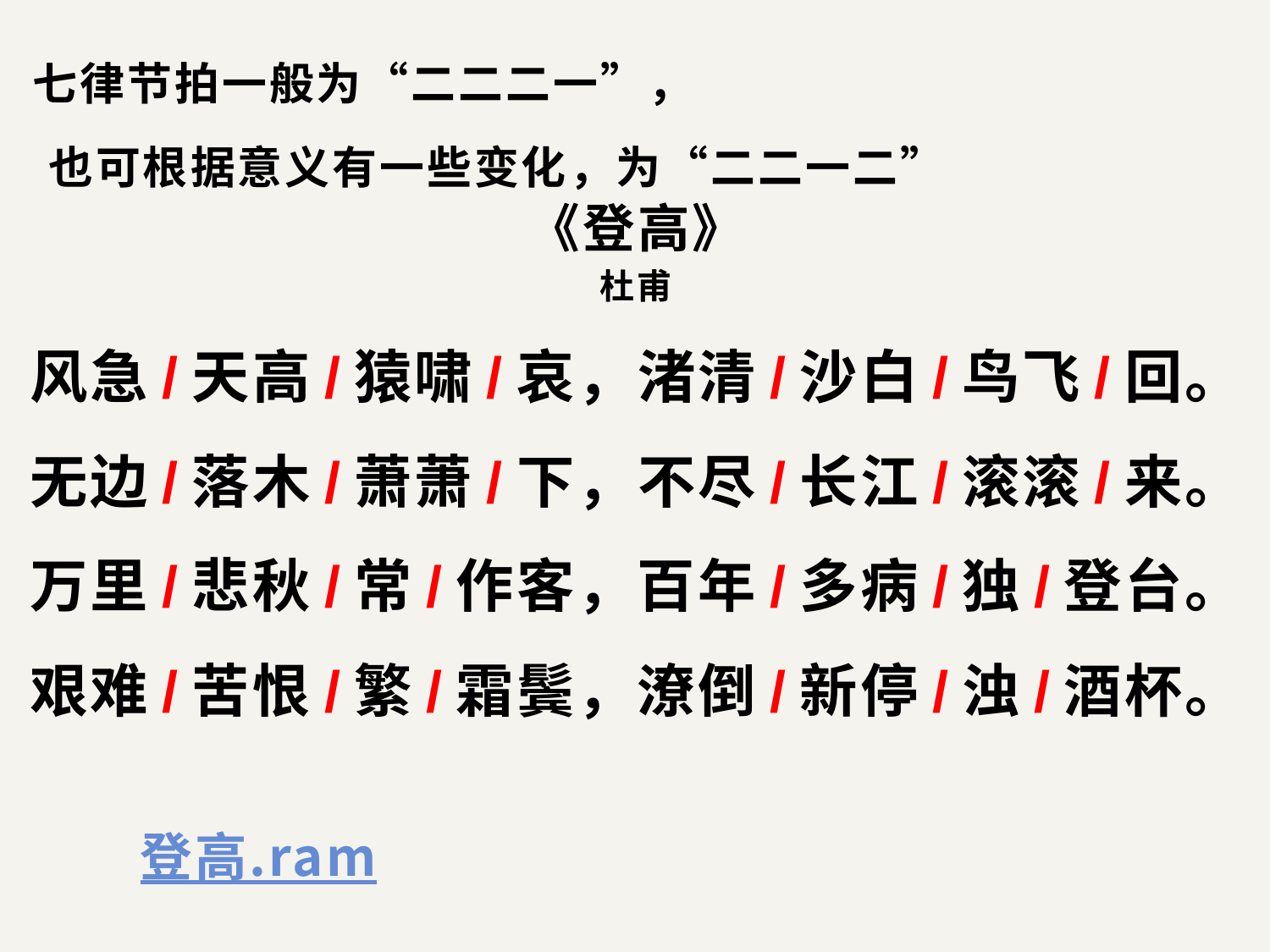

七律节拍一般为“二二二一”，
  也可根据意义有一些变化，为“二二一二”
《登高》
杜甫
风急/天高/猿啸/哀，渚清/沙白/鸟飞/回。
无边/落木/萧萧/下，不尽/长江/滚滚/来。
万里/悲秋/常/作客，百年/多病/独/登台。
艰难/苦恨/繁/霜鬓，潦倒/新停/浊/酒杯。

        登高.ram